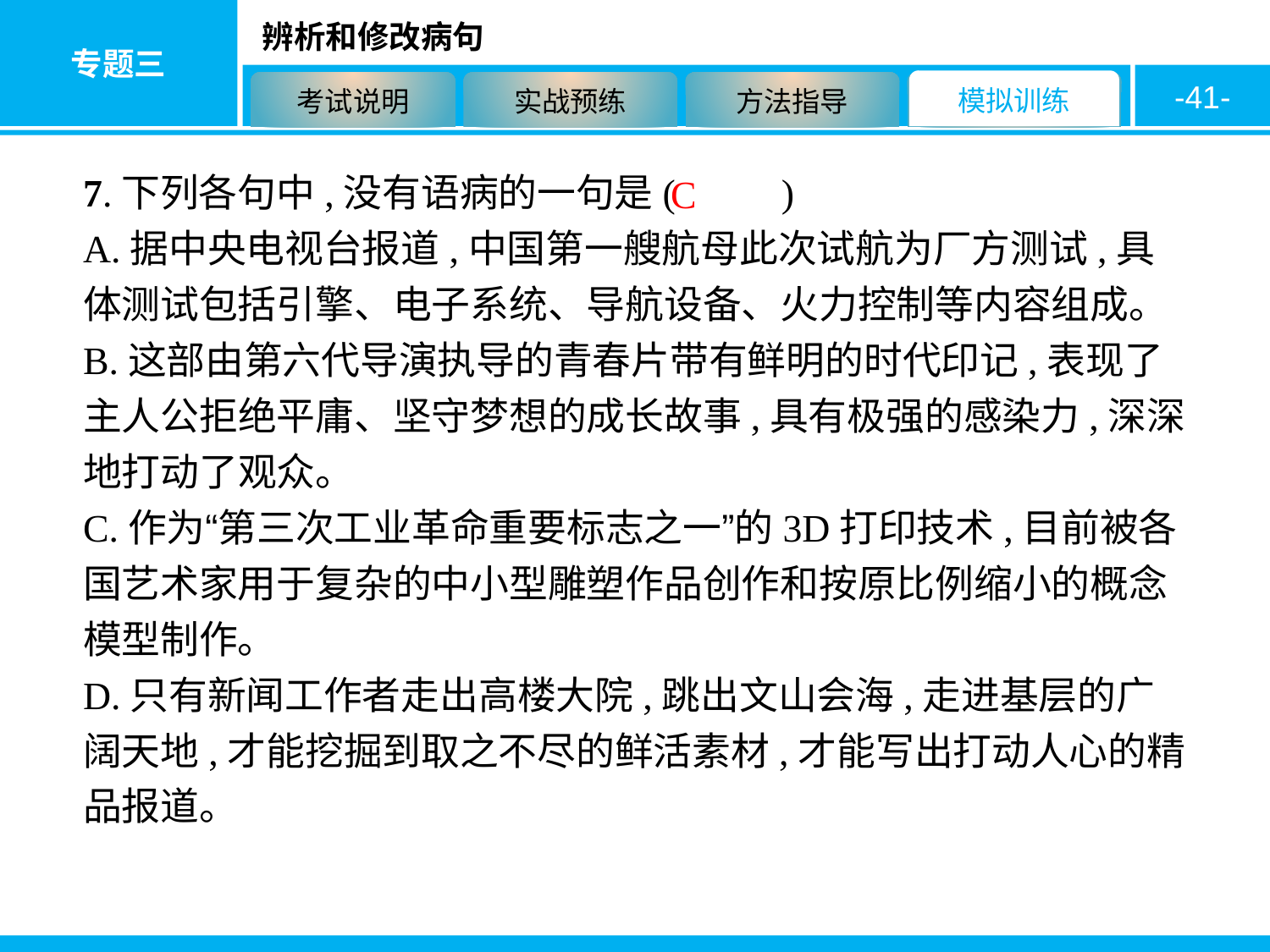

-41-
7.下列各句中,没有语病的一句是( 　　)
A.据中央电视台报道,中国第一艘航母此次试航为厂方测试,具体测试包括引擎、电子系统、导航设备、火力控制等内容组成。
B.这部由第六代导演执导的青春片带有鲜明的时代印记,表现了主人公拒绝平庸、坚守梦想的成长故事,具有极强的感染力,深深地打动了观众。
C.作为“第三次工业革命重要标志之一”的3D打印技术,目前被各国艺术家用于复杂的中小型雕塑作品创作和按原比例缩小的概念模型制作。
D.只有新闻工作者走出高楼大院,跳出文山会海,走进基层的广阔天地,才能挖掘到取之不尽的鲜活素材,才能写出打动人心的精品报道。
C